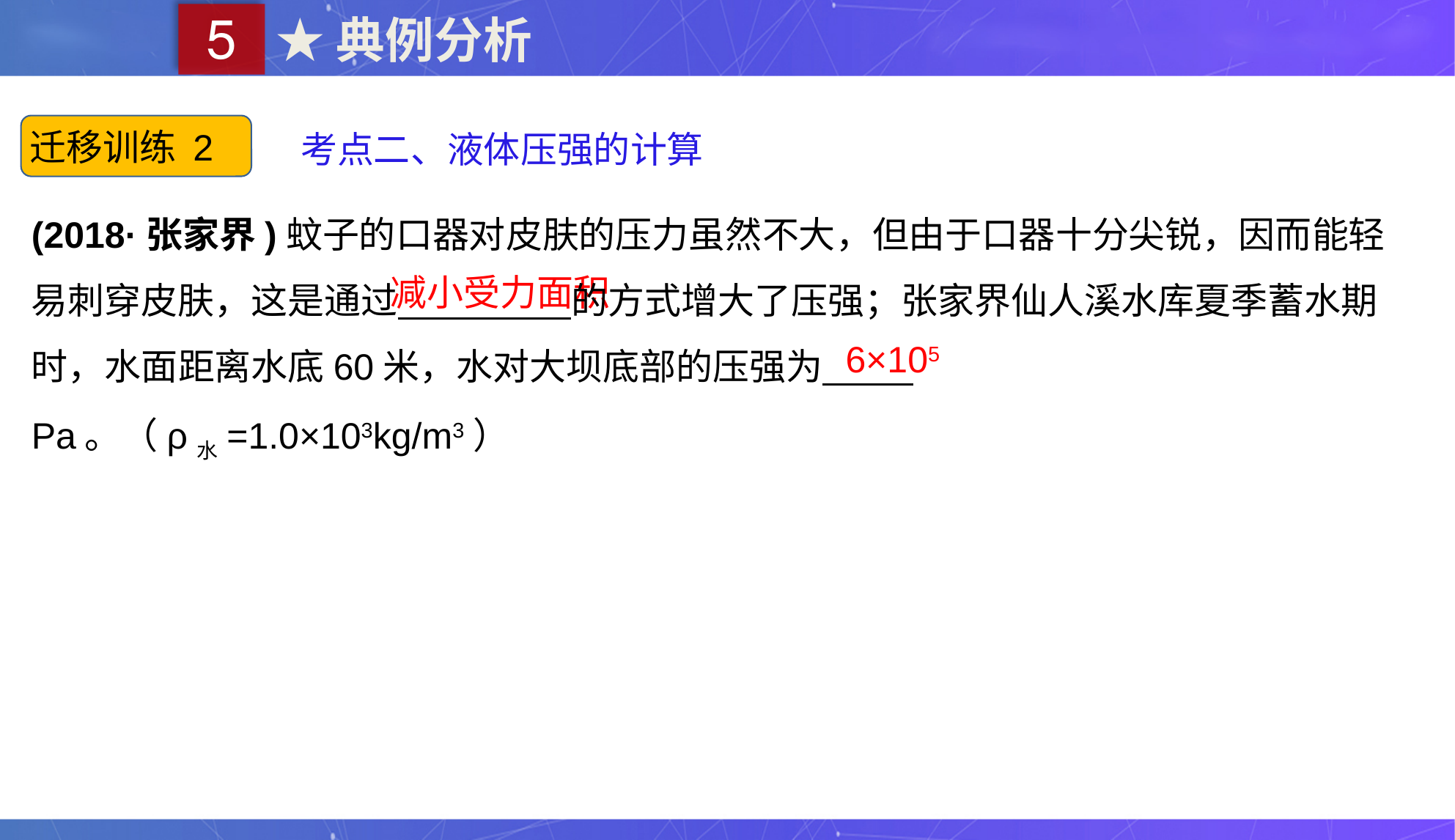

5
★典例分析
迁移训练 2
考点二、液体压强的计算
(2018·张家界)蚊子的口器对皮肤的压力虽然不大，但由于口器十分尖锐，因而能轻易刺穿皮肤，这是通过                     的方式增大了压强；张家界仙人溪水库夏季蓄水期时，水面距离水底60米，水对大坝底部的压强为            Pa。（ρ水=1.0×103kg/m3）
减小受力面积
6×105